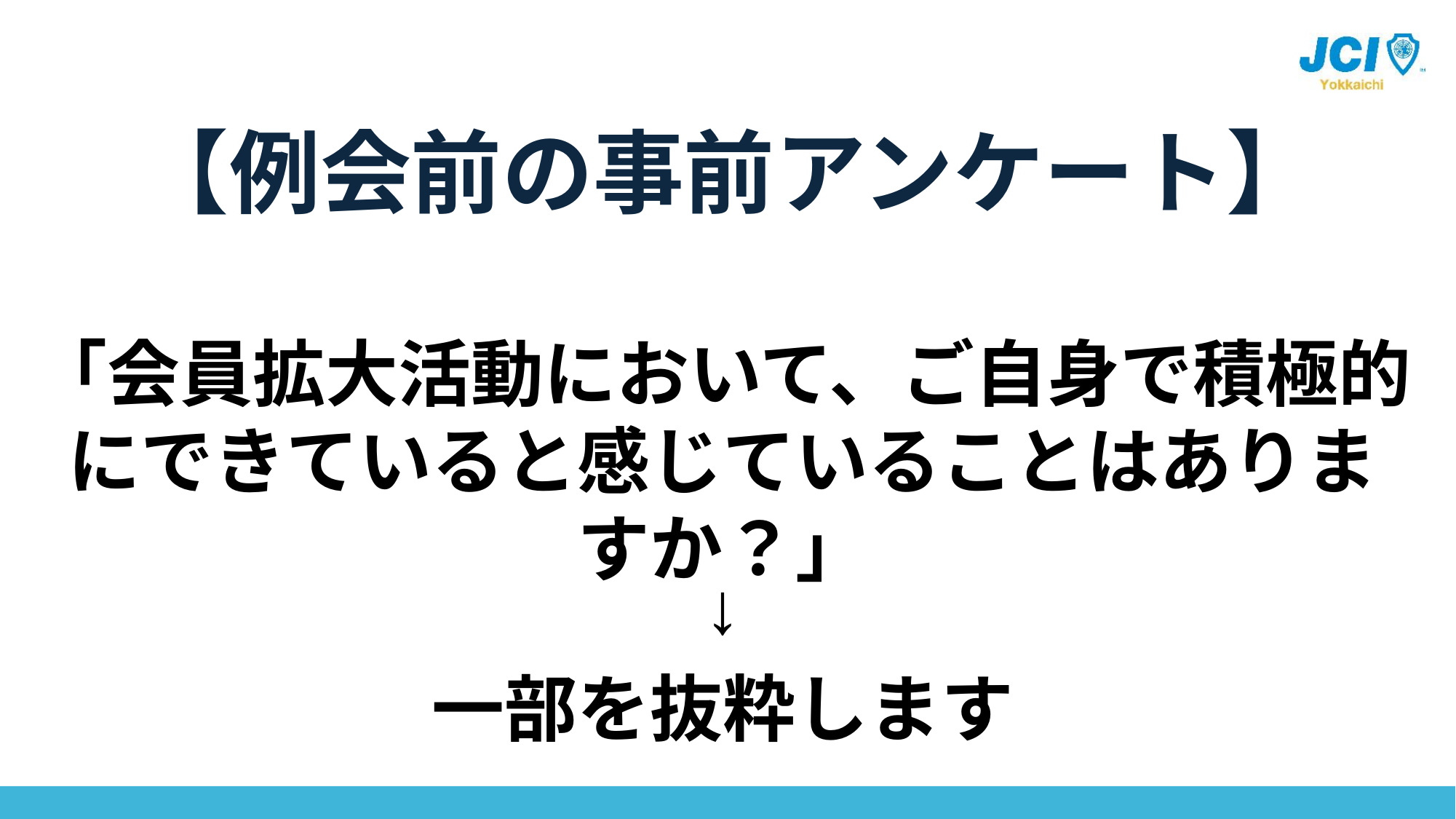

# 【例会前の事前アンケート】
「会員拡大活動において、ご自身で積極的にできていると感じていることはありますか？」

↓
一部を抜粋します